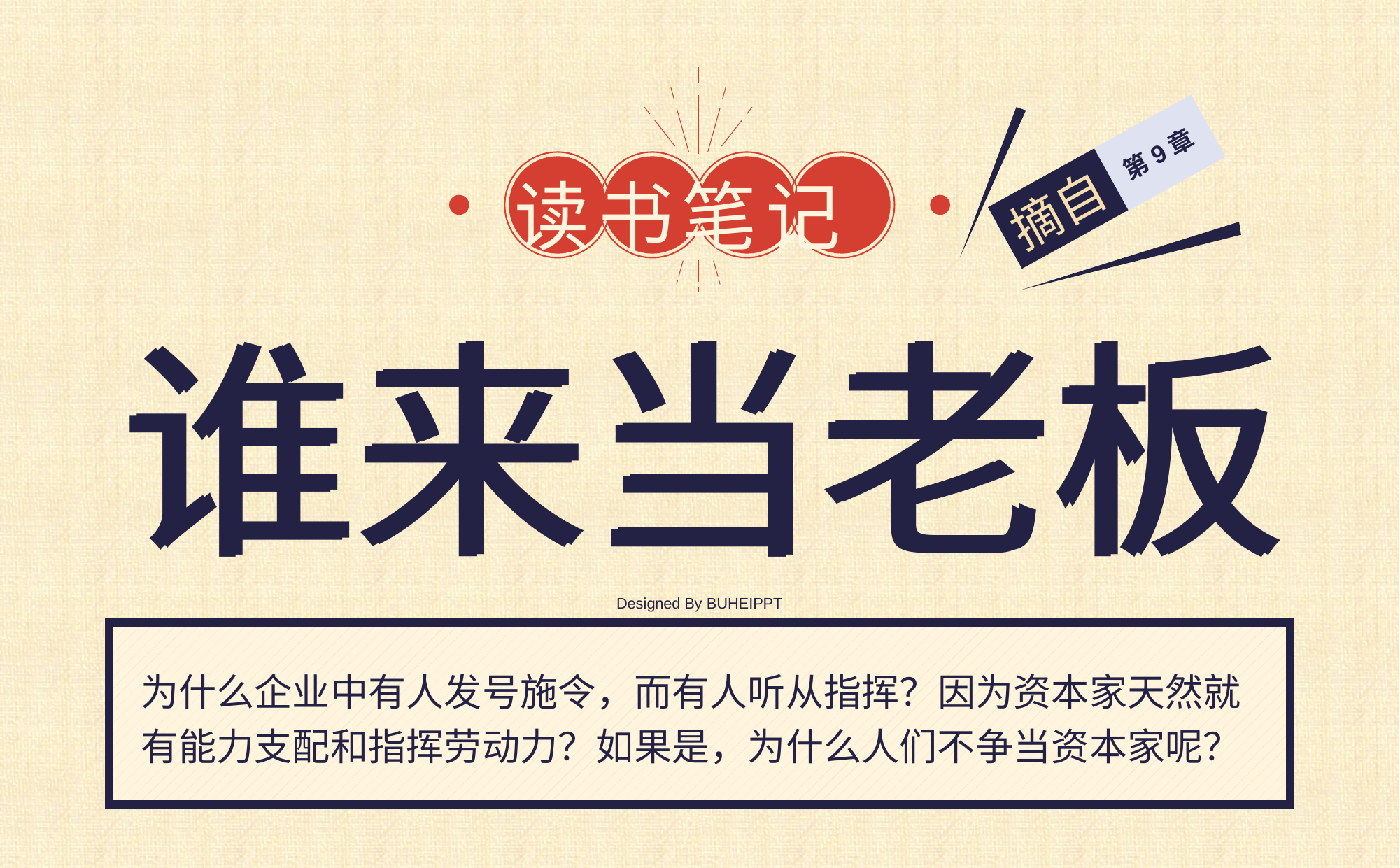

读书笔记

第9章

摘自
谁来当老板
谁来当老板
Designed By BUHEIPPT
为什么企业中有人发号施令，而有人听从指挥？因为资本家天然就有能力支配和指挥劳动力？如果是，为什么人们不争当资本家呢？